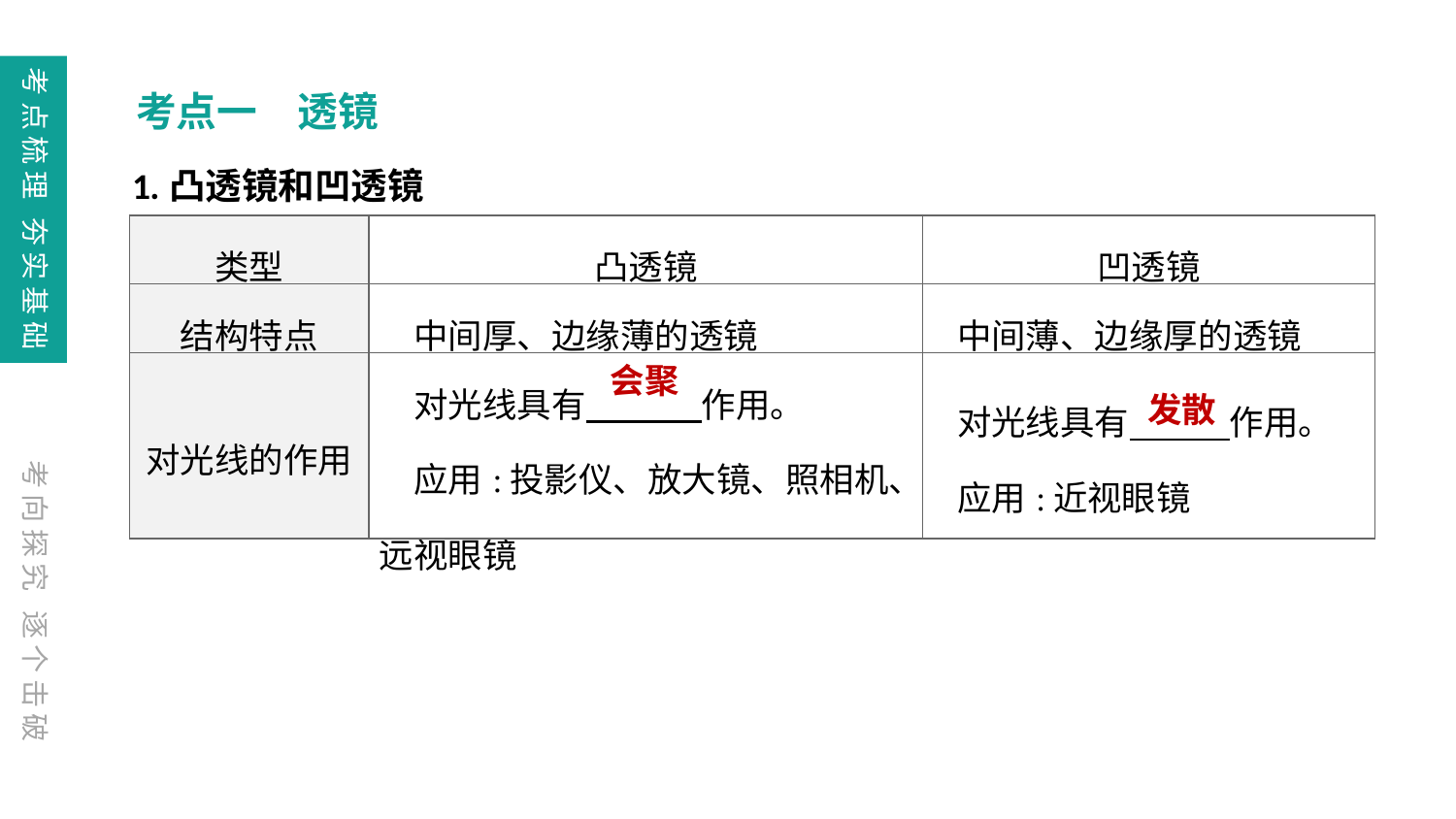

考点一　透镜
1.凸透镜和凹透镜
| 类型 | 凸透镜 | 凹透镜 |
| --- | --- | --- |
| 结构特点 | 中间厚、边缘薄的透镜 | 中间薄、边缘厚的透镜 |
| 对光线的作用 | 对光线具有　 　作用。  　应用:投影仪、放大镜、照相机、远视眼镜 | 对光线具有　 　作用。  　应用:近视眼镜 |
会聚
发散